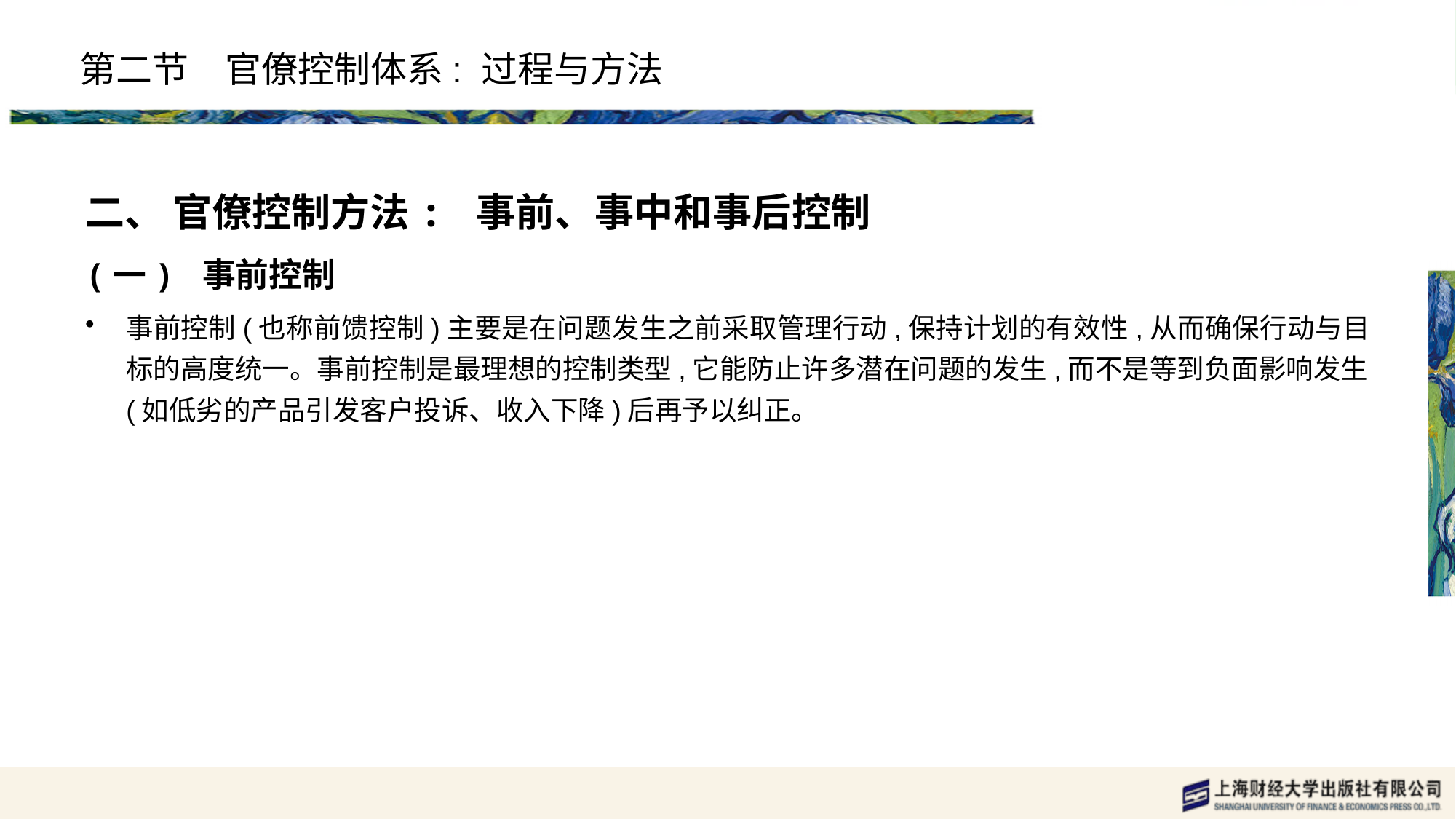

# 第二节　官僚控制体系: 过程与方法
二、 官僚控制方法: 事前、事中和事后控制
(一) 事前控制
事前控制(也称前馈控制)主要是在问题发生之前采取管理行动,保持计划的有效性,从而确保行动与目标的高度统一。事前控制是最理想的控制类型,它能防止许多潜在问题的发生,而不是等到负面影响发生(如低劣的产品引发客户投诉、收入下降)后再予以纠正。